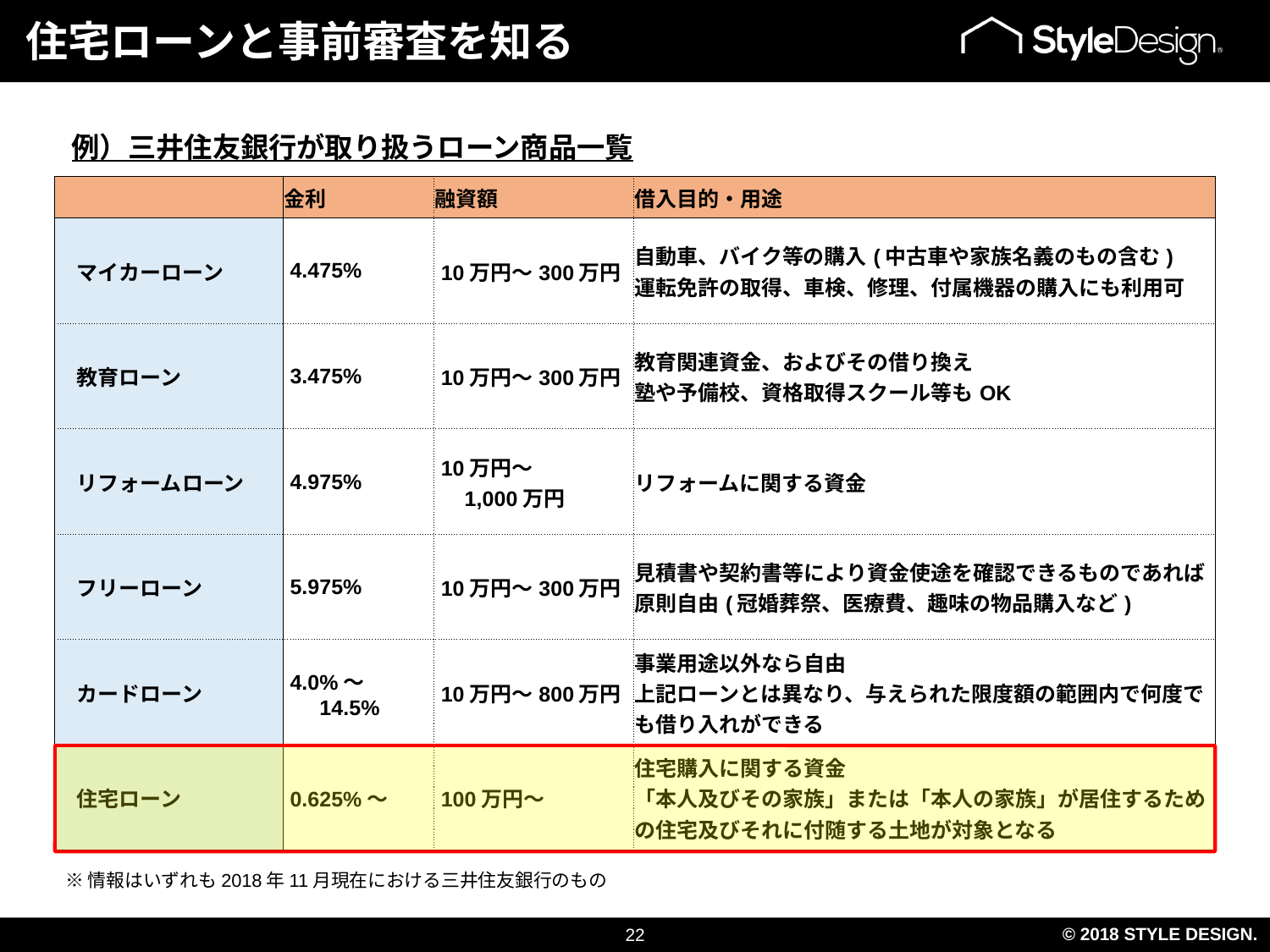

住宅ローンと事前審査を知る
例）三井住友銀行が取り扱うローン商品一覧
|  | 金利 | 融資額 | 借入目的・用途 |
| --- | --- | --- | --- |
| マイカーローン | 4.475% | 10万円～300万円 | 自動車、バイク等の購入(中古車や家族名義のもの含む) 運転免許の取得、車検、修理、付属機器の購入にも利用可 |
| 教育ローン | 3.475% | 10万円～300万円 | 教育関連資金、およびその借り換え 塾や予備校、資格取得スクール等もOK |
| リフォームローン | 4.975% | 10万円～ 1,000万円 | リフォームに関する資金 |
| フリーローン | 5.975% | 10万円～300万円 | 見積書や契約書等により資金使途を確認できるものであれば原則自由(冠婚葬祭、医療費、趣味の物品購入など) |
| カードローン | 4.0%～ 14.5% | 10万円～800万円 | 事業用途以外なら自由 上記ローンとは異なり、与えられた限度額の範囲内で何度でも借り入れができる |
| 住宅ローン | 0.625%～ | 100万円～ | 住宅購入に関する資金 「本人及びその家族」または「本人の家族」が居住するための住宅及びそれに付随する土地が対象となる |

※情報はいずれも2018年11月現在における三井住友銀行のもの
22